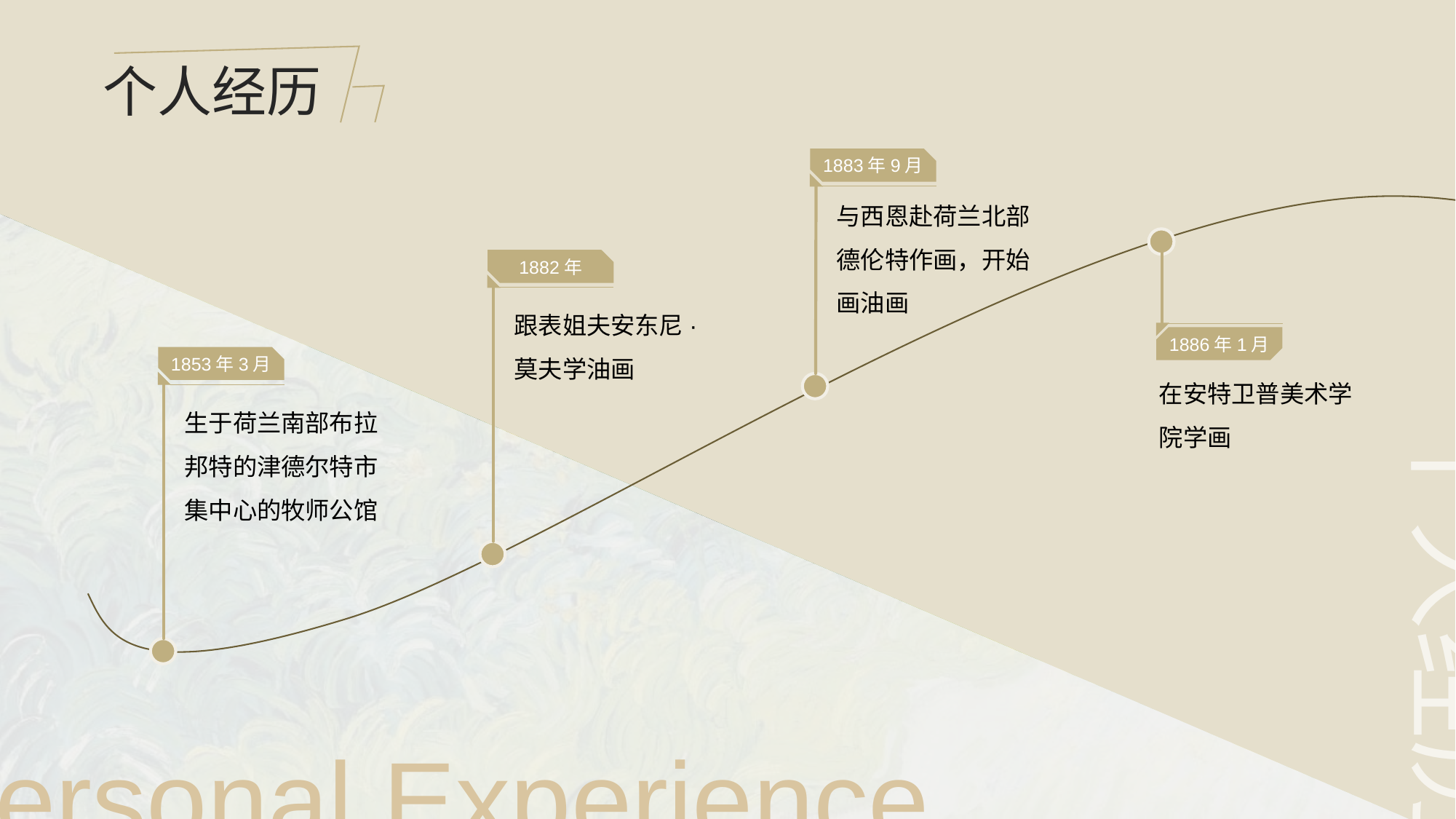

# 个人经历
1883年9月

与西恩赴荷兰北部德伦特作画，开始画油画

1882年

跟表姐夫安东尼·莫夫学油画

1886年1月
1853年3月
在安特卫普美术学院学画

生于荷兰南部布拉邦特的津德尔特市集中心的牧师公馆

个人经历

Personal Experience